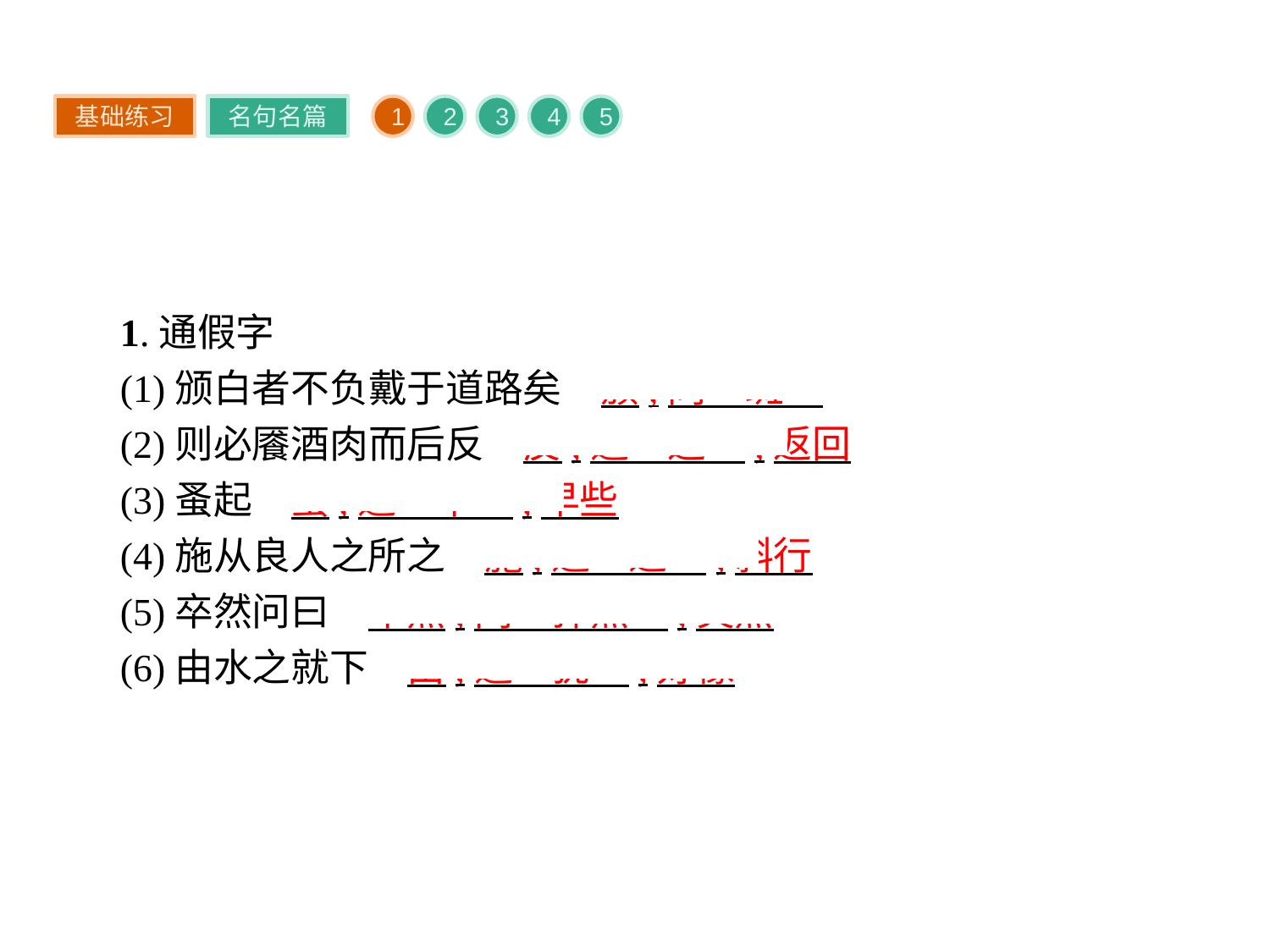

基础练习
名句名篇
1
2
3
4
5
1.通假字
(1)颁白者不负戴于道路矣　颁,同“斑”
(2)则必餍酒肉而后反　反,通“返”,返回
(3)蚤起　蚤,通“早”,早些
(4)施从良人之所之　施,通“迤”,斜行
(5)卒然问曰　卒然,同“猝然”,突然
(6)由水之就下　由,通“犹”,好像